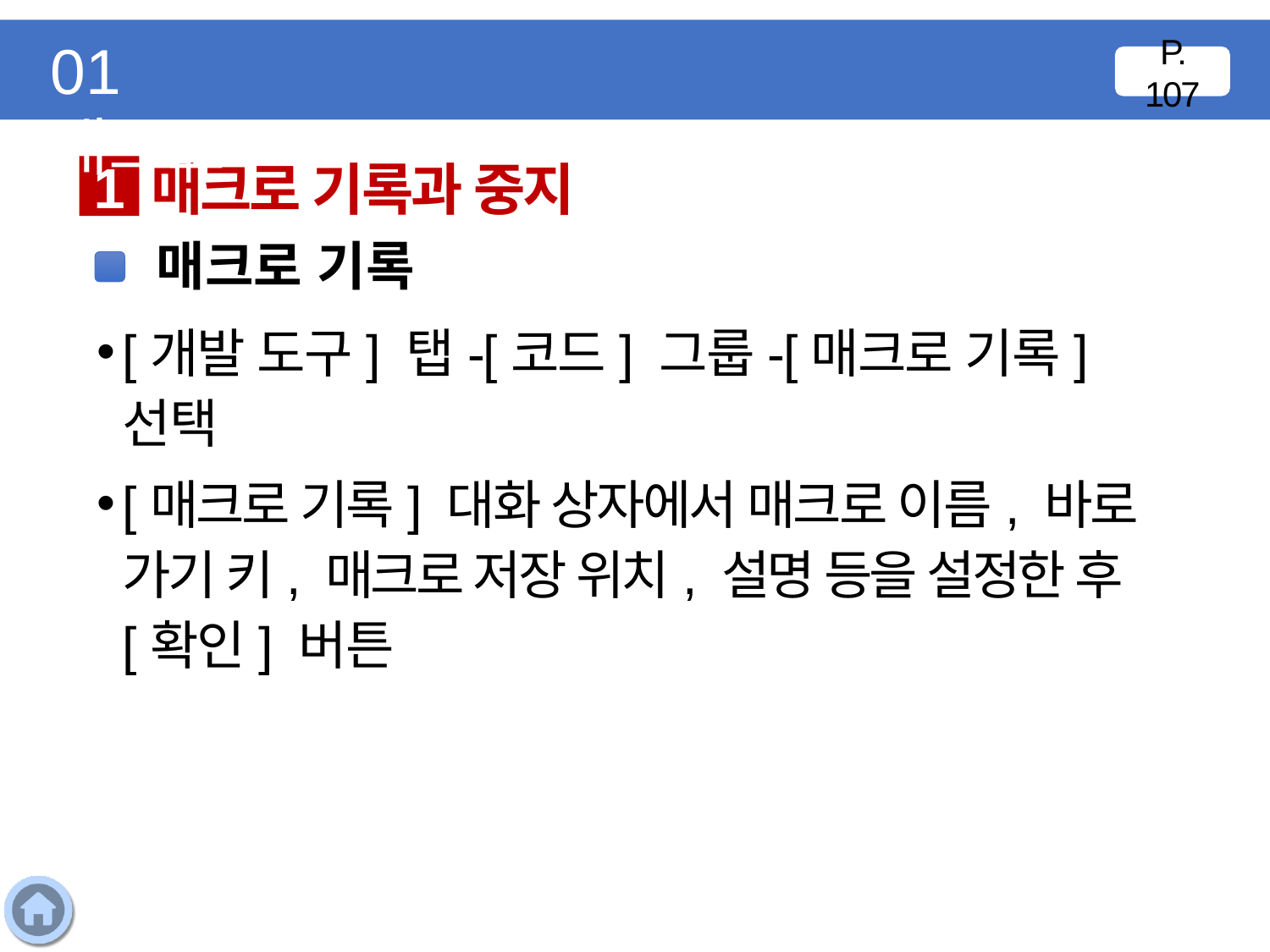

01 매크로
P. 107
매크로 기록과 중지
1
매크로 기록

[개발 도구] 탭-[코드] 그룹-[매크로 기록] 선택
[매크로 기록] 대화 상자에서 매크로 이름, 바로 가기 키, 매크로 저장 위치, 설명 등을 설정한 후 [확인] 버튼